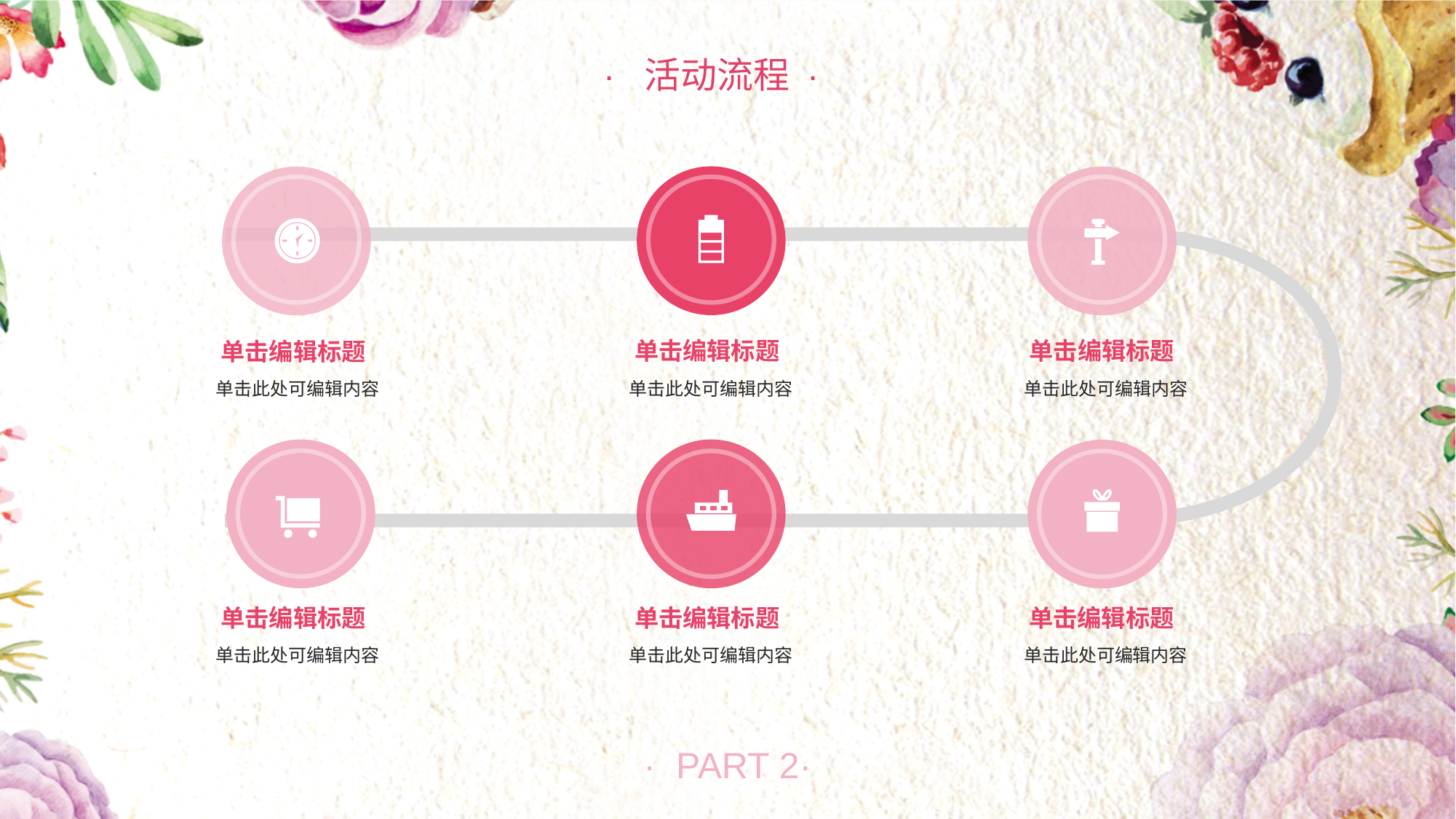

·  活动流程 ·

单击编辑标题
单击编辑标题
单击编辑标题
单击此处可编辑内容
单击此处可编辑内容
单击此处可编辑内容
单击编辑标题
单击编辑标题
单击编辑标题
单击此处可编辑内容
单击此处可编辑内容
单击此处可编辑内容
·  PART 2·